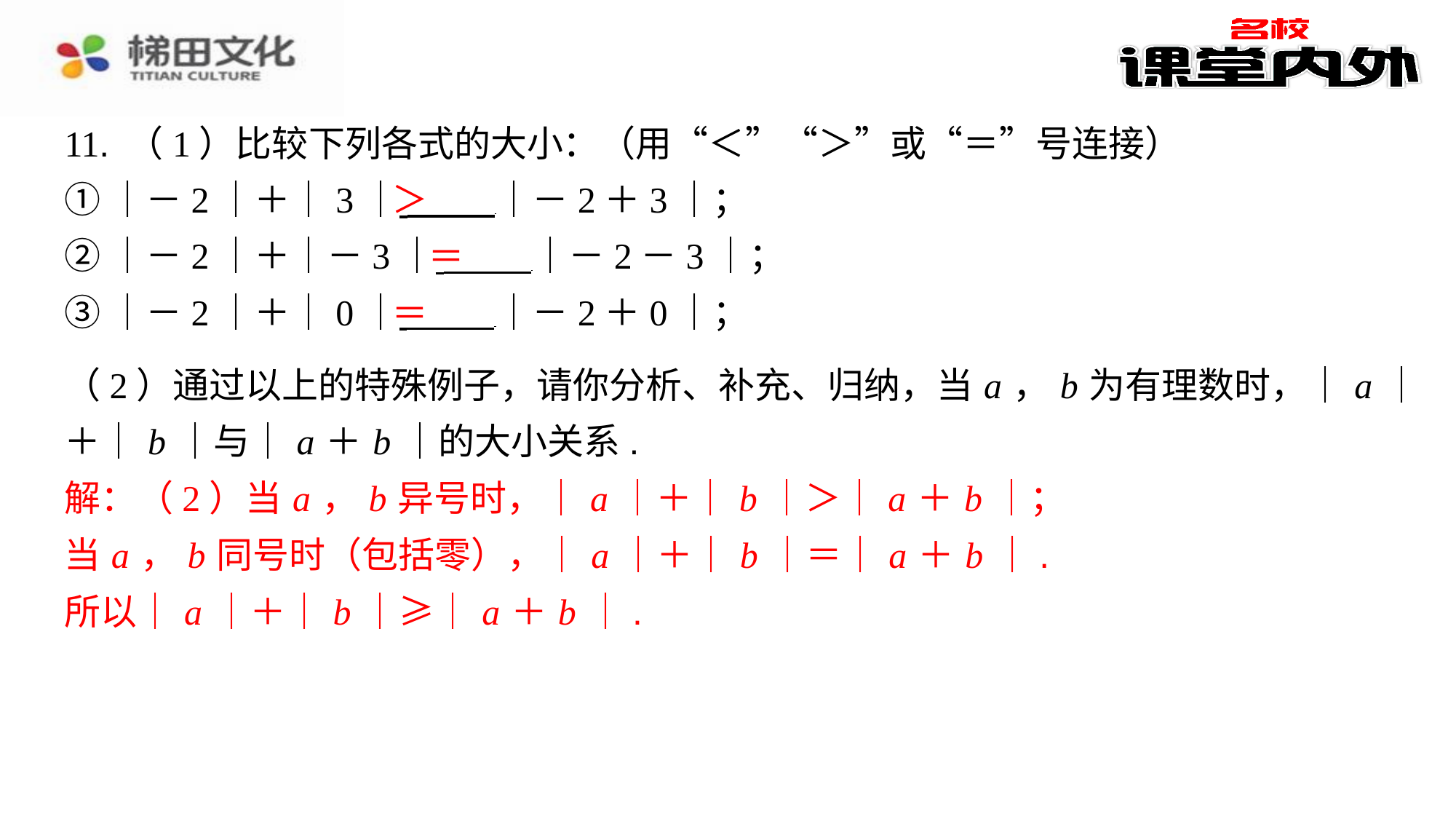

11. （1）比较下列各式的大小：（用“＜”“＞”或“＝”号连接）
①｜－2｜＋｜3｜               ｜－2＋3｜；
②｜－2｜＋｜－3｜               ｜－2－3｜；
③｜－2｜＋｜0｜               ｜－2＋0｜；
＞
＝
＝
（2）通过以上的特殊例子，请你分析、补充、归纳，当 a ， b 为有理数时，｜ a ｜
＋｜ b ｜与｜ a ＋ b ｜的大小关系.
解：（2）当 a ， b 异号时，｜ a ｜＋｜ b ｜＞｜ a ＋ b ｜；
当 a ， b 同号时（包括零），｜ a ｜＋｜ b ｜＝｜ a ＋ b ｜.
所以｜ a ｜＋｜ b ｜≥｜ a ＋ b ｜.
解：（2）当 a ， b 异号时，｜ a ｜＋｜ b ｜＞｜ a ＋ b ｜；
当 a ， b 同号时（包括零），｜ a ｜＋｜ b ｜＝｜ a ＋ b ｜.
所以｜ a ｜＋｜ b ｜≥｜ a ＋ b ｜.